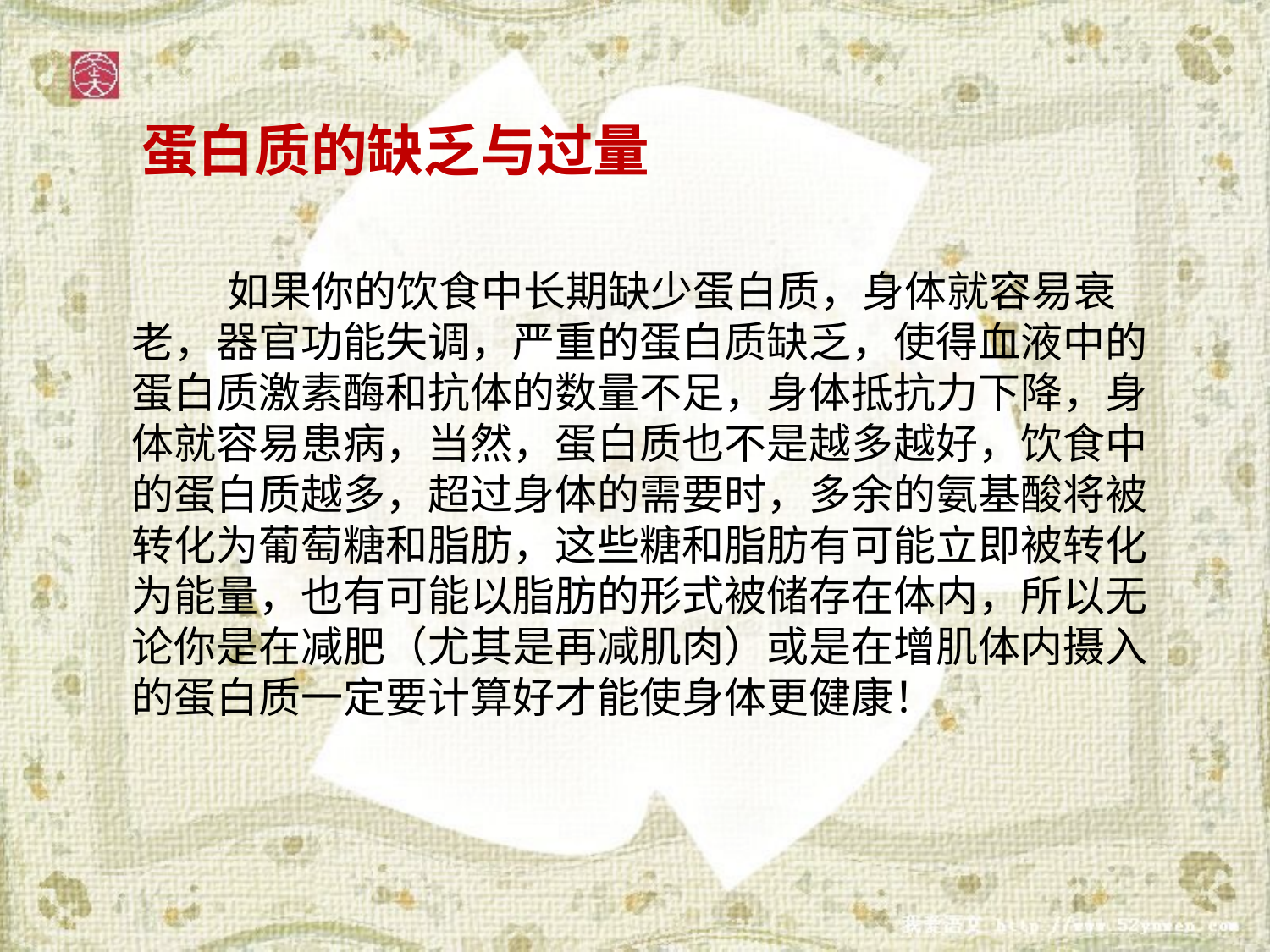

蛋白质的缺乏与过量
         如果你的饮食中长期缺少蛋白质，身体就容易衰老，器官功能失调，严重的蛋白质缺乏，使得血液中的蛋白质激素酶和抗体的数量不足，身体抵抗力下降，身体就容易患病，当然，蛋白质也不是越多越好，饮食中的蛋白质越多，超过身体的需要时，多余的氨基酸将被转化为葡萄糖和脂肪，这些糖和脂肪有可能立即被转化为能量，也有可能以脂肪的形式被储存在体内，所以无论你是在减肥（尤其是再减肌肉）或是在增肌体内摄入的蛋白质一定要计算好才能使身体更健康！